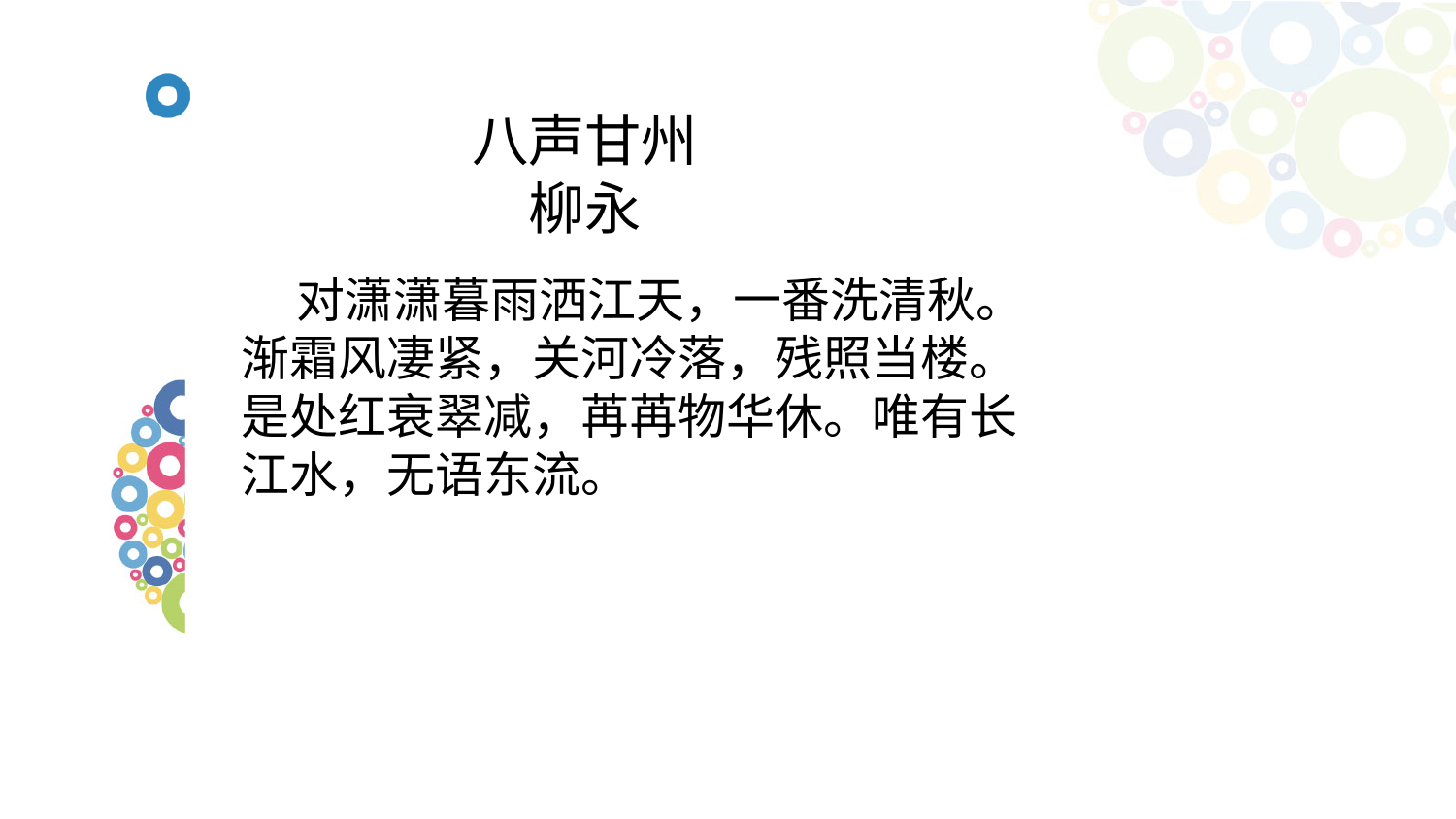

# 八声甘州 柳永
    对潇潇暮雨洒江天，一番洗清秋。渐霜风凄紧，关河冷落，残照当楼。是处红衰翠减，苒苒物华休。唯有长江水，无语东流。